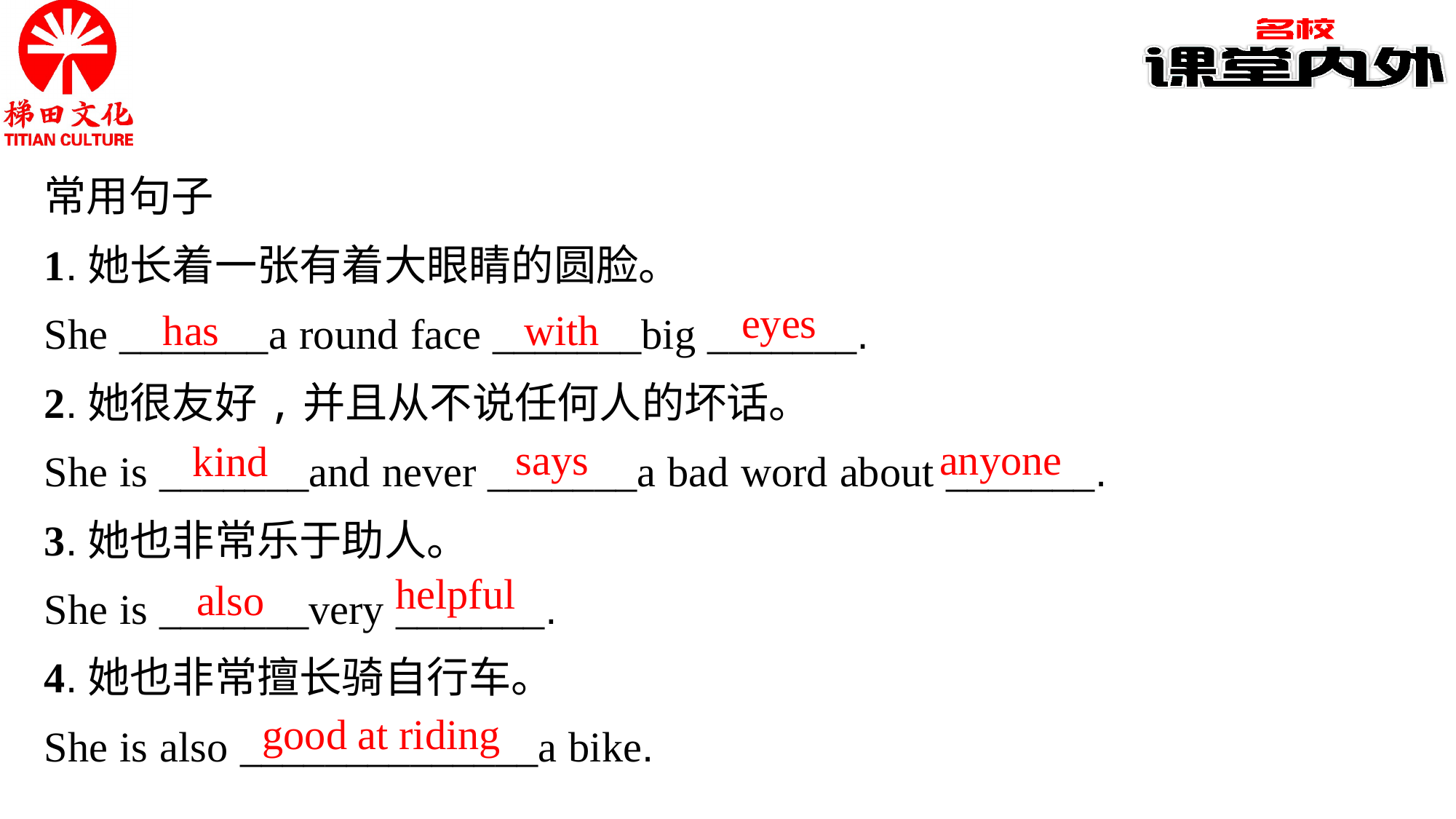

常用句子
1.她长着一张有着大眼睛的圆脸。
She _______a round face _______big _______.
2.她很友好,并且从不说任何人的坏话。
She is _______and never _______a bad word about _______.
3.她也非常乐于助人。
She is _______very _______.
4.她也非常擅长骑自行车。
She is also ______________a bike.
eyes
with
has
says
anyone
kind
helpful
also
good at riding